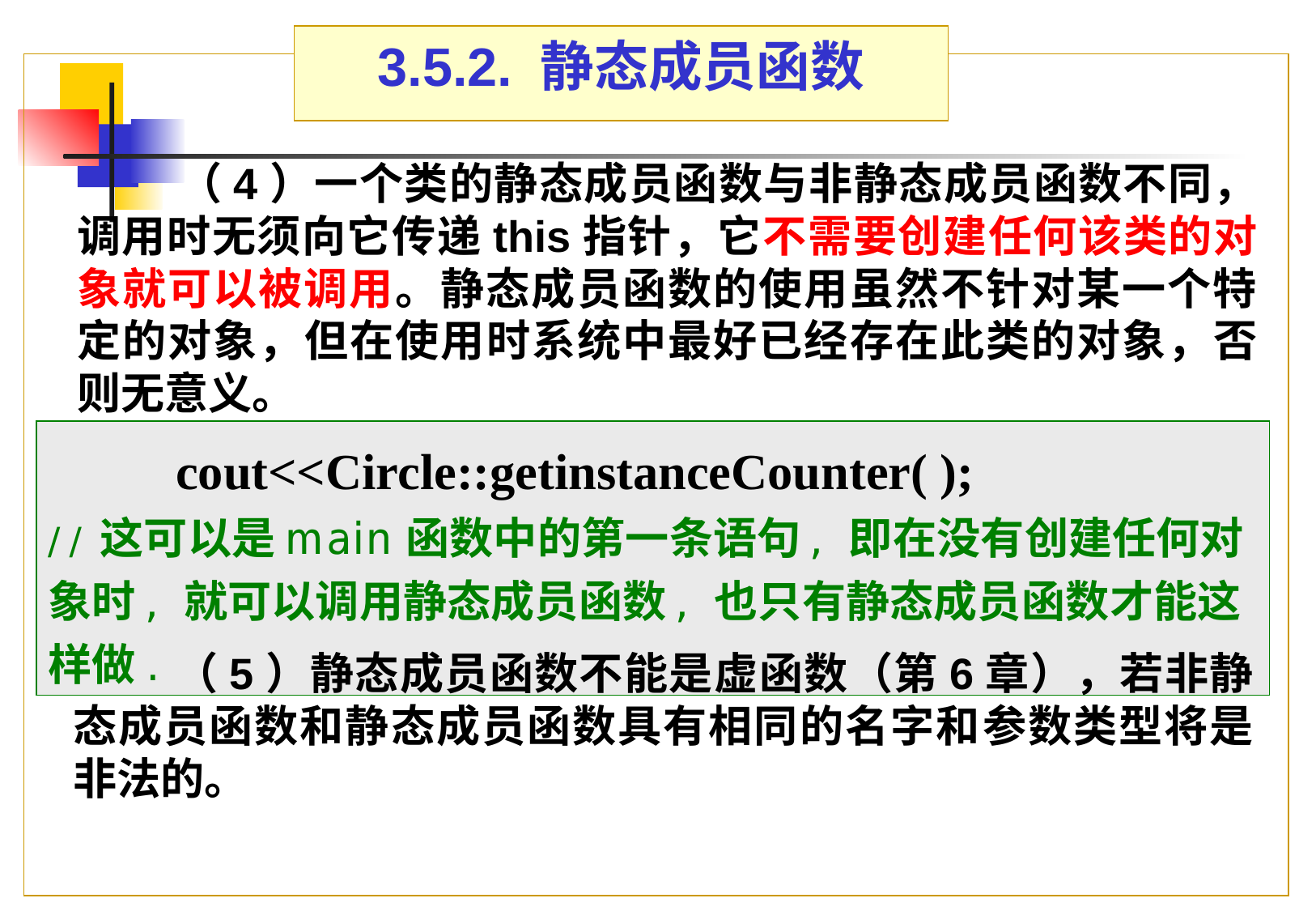

3.5.2. 静态成员函数

（4）一个类的静态成员函数与非静态成员函数不同，调用时无须向它传递this指针，它不需要创建任何该类的对象就可以被调用。静态成员函数的使用虽然不针对某一个特定的对象，但在使用时系统中最好已经存在此类的对象，否则无意义。

          cout<<Circle::getinstanceCounter( );
//这可以是main函数中的第一条语句, 即在没有创建任何对象时, 就可以调用静态成员函数, 也只有静态成员函数才能这样做.
（5）静态成员函数不能是虚函数（第6章），若非静态成员函数和静态成员函数具有相同的名字和参数类型将是非法的。